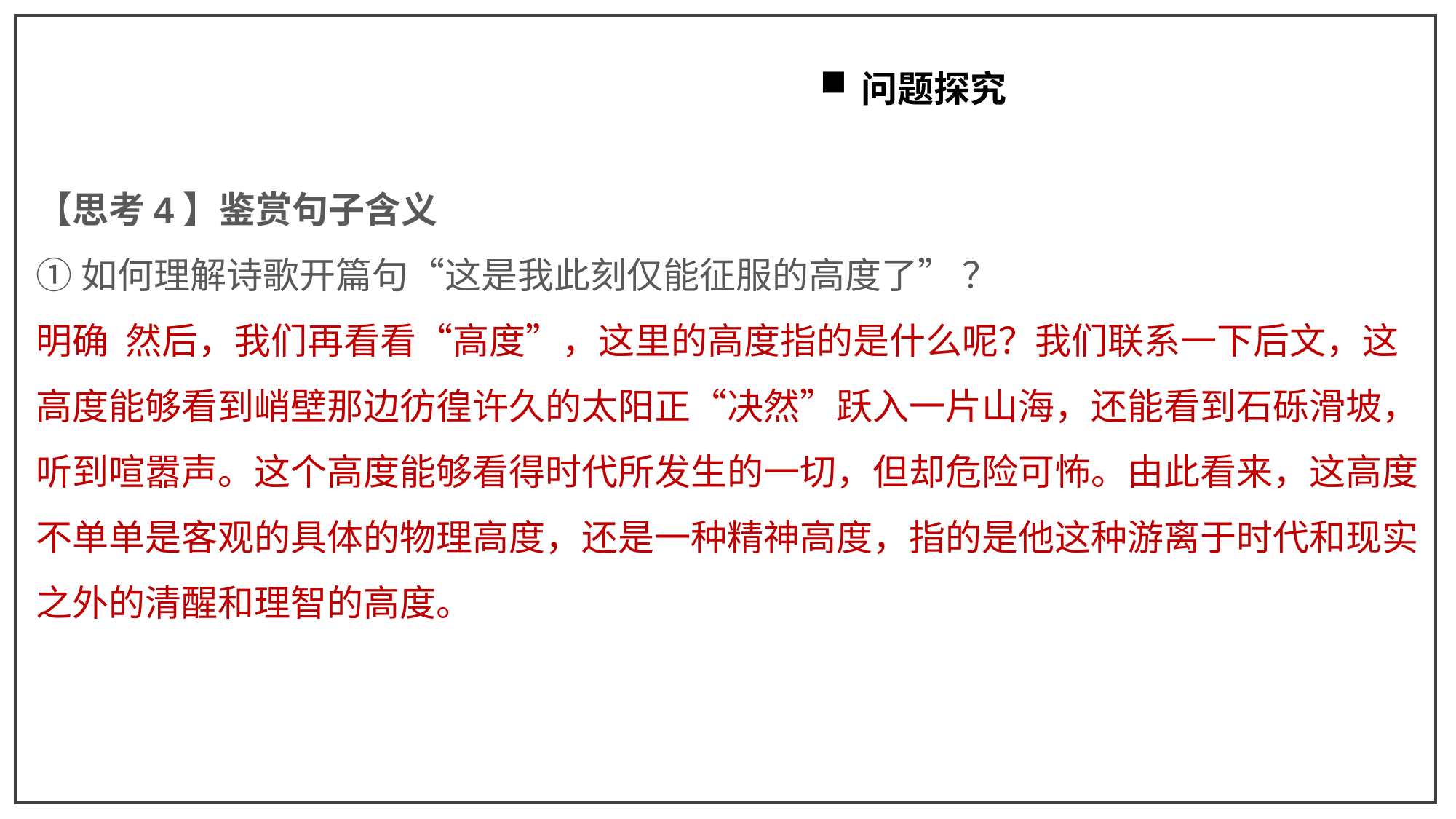

问题探究
【思考4】鉴赏句子含义
①如何理解诗歌开篇句“这是我此刻仅能征服的高度了” ？
明确  然后，我们再看看“高度”，这里的高度指的是什么呢？我们联系一下后文，这高度能够看到峭壁那边彷徨许久的太阳正“决然”跃入一片山海，还能看到石砾滑坡，听到喧嚣声。这个高度能够看得时代所发生的一切，但却危险可怖。由此看来，这高度不单单是客观的具体的物理高度，还是一种精神高度，指的是他这种游离于时代和现实之外的清醒和理智的高度。